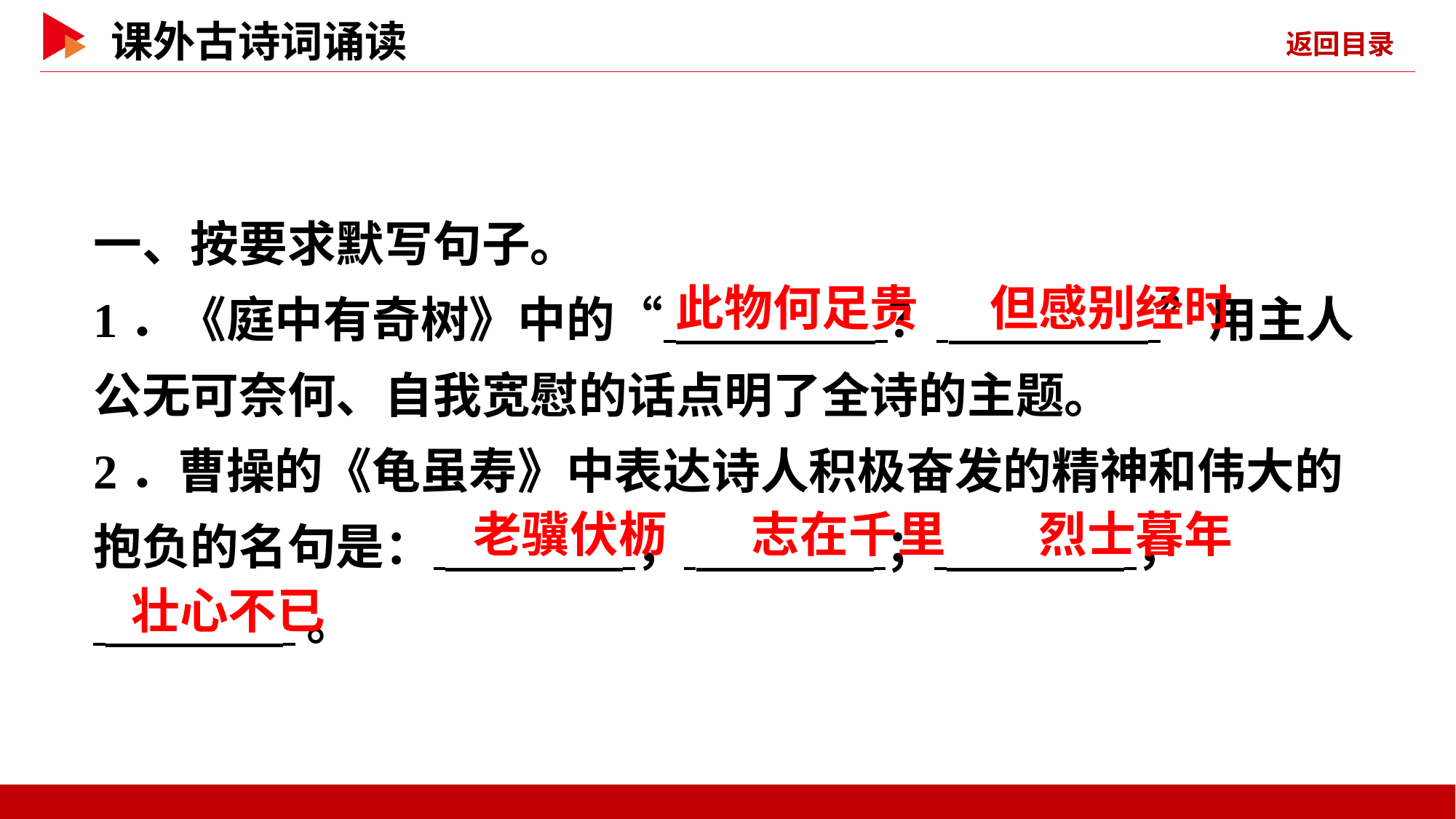

一、按要求默写句子。
1．《庭中有奇树》中的“                    ？                    ”用主人公无可奈何、自我宽慰的话点明了全诗的主题。
2．曹操的《龟虽寿》中表达诗人积极奋发的精神和伟大的抱负的名句是：                  ，                  ；                  ，
                  。
 此物何足贵
 但感别经时
 老骥伏枥
 志在千里
 烈士暮年
 壮心不已